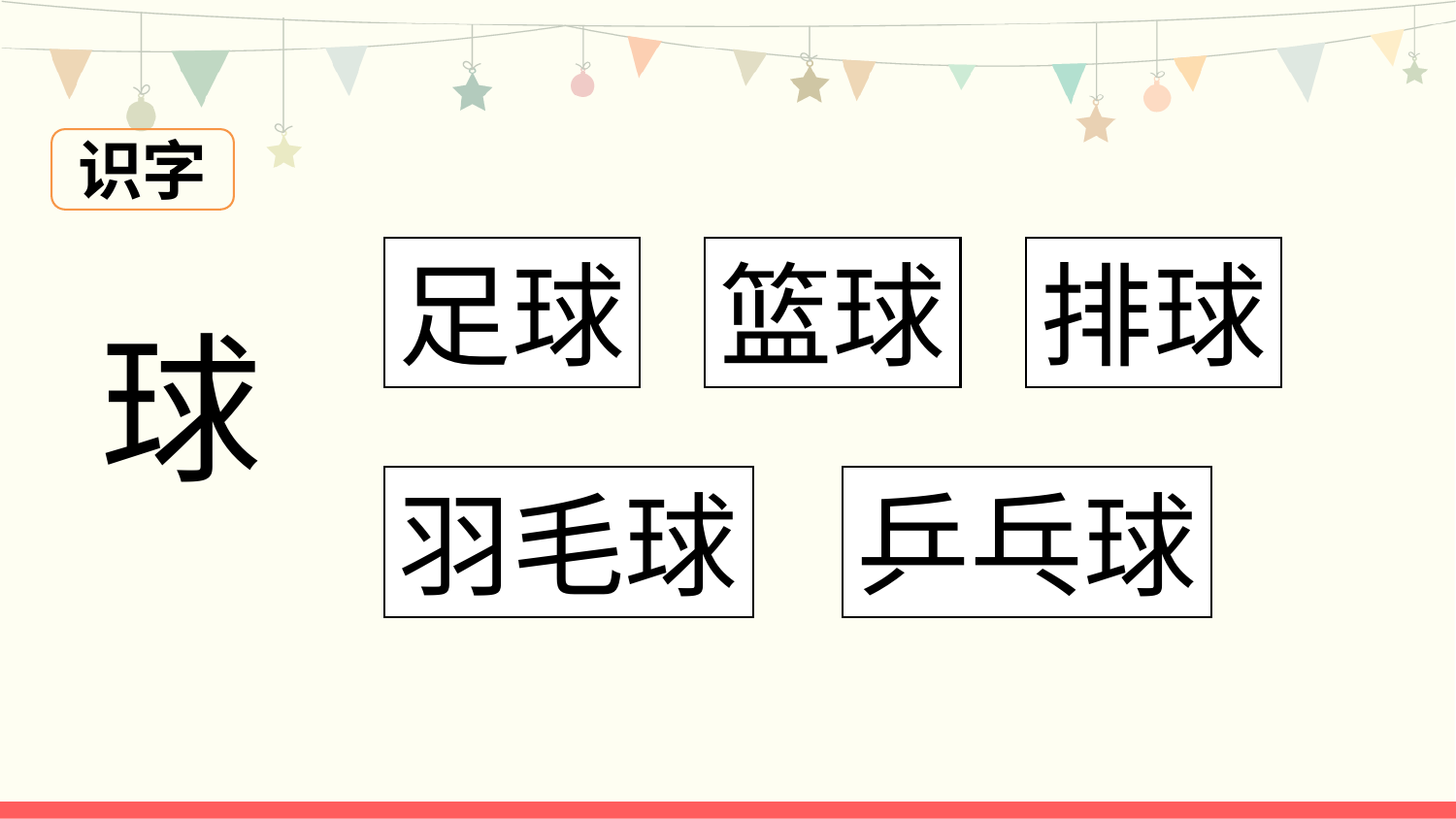

识字

球
足球
篮球
排球
羽毛球
乒乓球